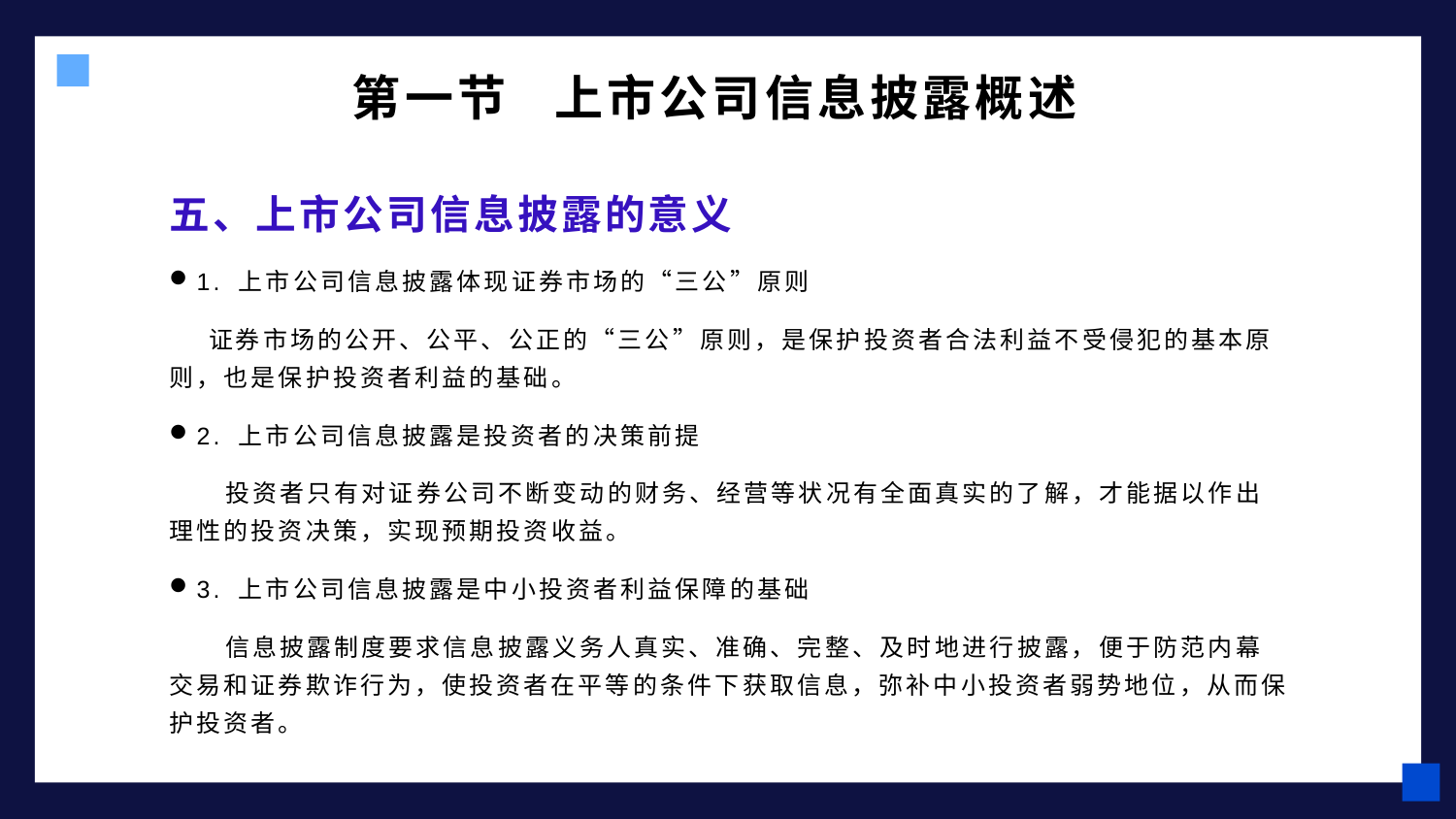

# 第一节   上市公司信息披露概述
五、上市公司信息披露的意义
1. 上市公司信息披露体现证券市场的“三公”原则
    证券市场的公开、公平、公正的“三公”原则，是保护投资者合法利益不受侵犯的基本原则，也是保护投资者利益的基础。
2. 上市公司信息披露是投资者的决策前提
      投资者只有对证券公司不断变动的财务、经营等状况有全面真实的了解，才能据以作出理性的投资决策，实现预期投资收益。
3. 上市公司信息披露是中小投资者利益保障的基础
      信息披露制度要求信息披露义务人真实、准确、完整、及时地进行披露，便于防范内幕交易和证券欺诈行为，使投资者在平等的条件下获取信息，弥补中小投资者弱势地位，从而保护投资者。